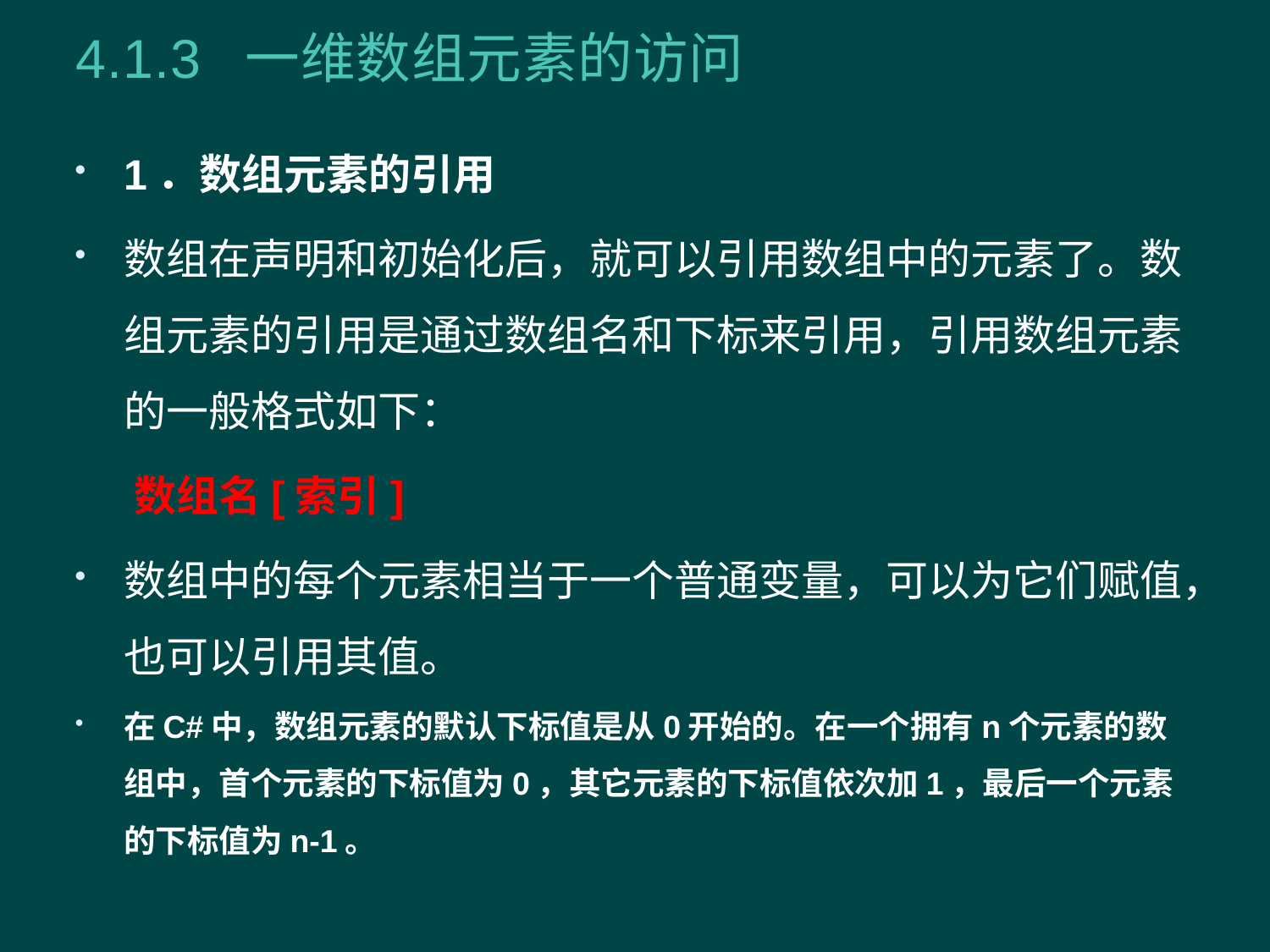

# 4.1.3  一维数组元素的访问
1．数组元素的引用
数组在声明和初始化后，就可以引用数组中的元素了。数组元素的引用是通过数组名和下标来引用，引用数组元素的一般格式如下：
     数组名[索引]
数组中的每个元素相当于一个普通变量，可以为它们赋值，也可以引用其值。
在C#中，数组元素的默认下标值是从0开始的。在一个拥有n个元素的数组中，首个元素的下标值为0，其它元素的下标值依次加1，最后一个元素的下标值为n-1。